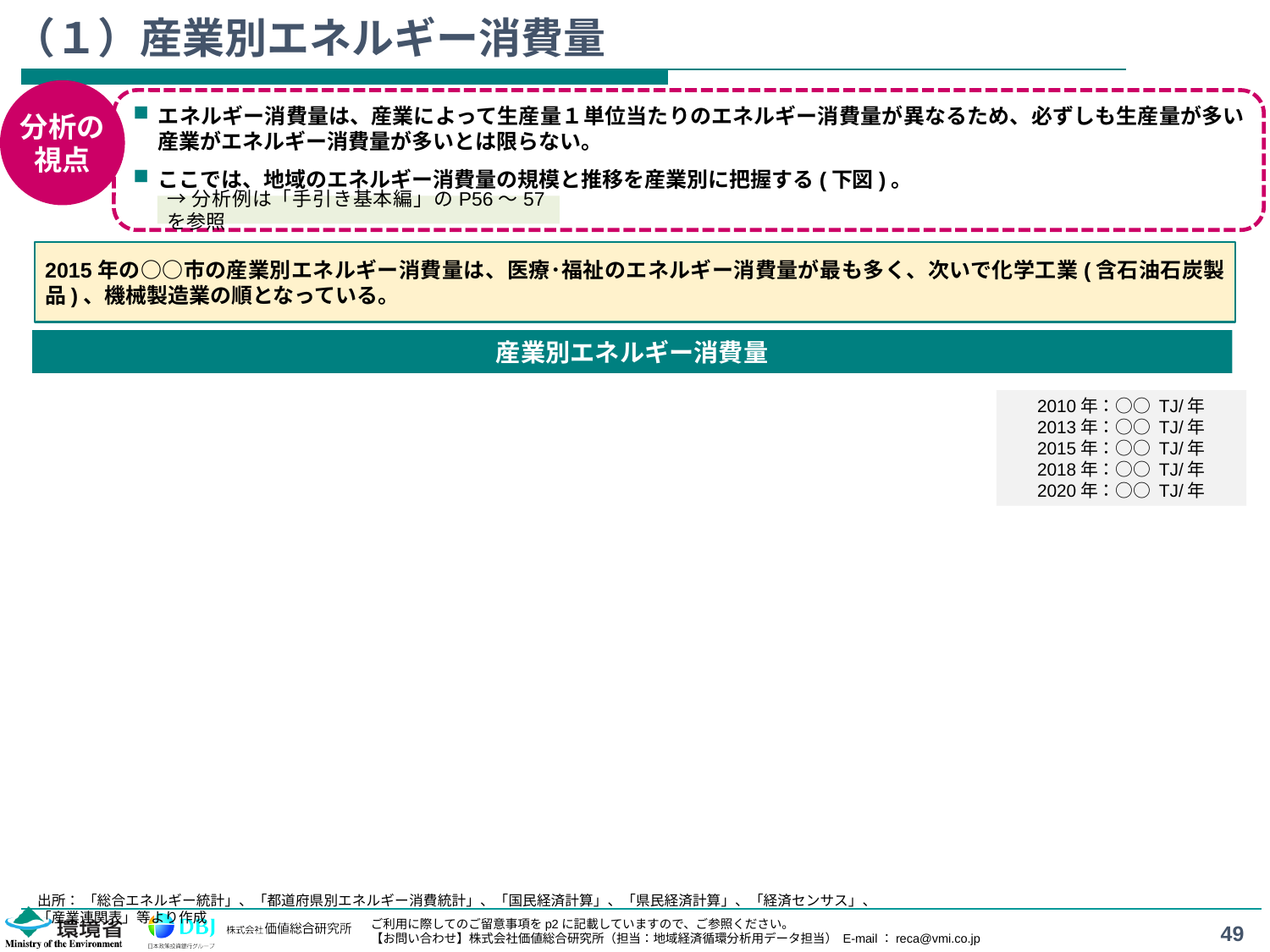

# （１）産業別エネルギー消費量
分析の
視点
エネルギー消費量は、産業によって生産量１単位当たりのエネルギー消費量が異なるため、必ずしも生産量が多い産業がエネルギー消費量が多いとは限らない。
ここでは、地域のエネルギー消費量の規模と推移を産業別に把握する(下図)。
→分析例は「手引き基本編」のP56～57を参照
2015年の○○市の産業別エネルギー消費量は、医療･福祉のエネルギー消費量が最も多く、次いで化学工業(含石油石炭製品)、機械製造業の順となっている。
産業別エネルギー消費量
2010年：○○ TJ/年
2013年：○○ TJ/年
2015年：○○ TJ/年
2018年：○○ TJ/年
2020年：○○ TJ/年
出所： 「総合エネルギー統計」、「都道府県別エネルギー消費統計」、「国民経済計算」、「県民経済計算」、「経済センサス」、「産業連関表」等より作成
49